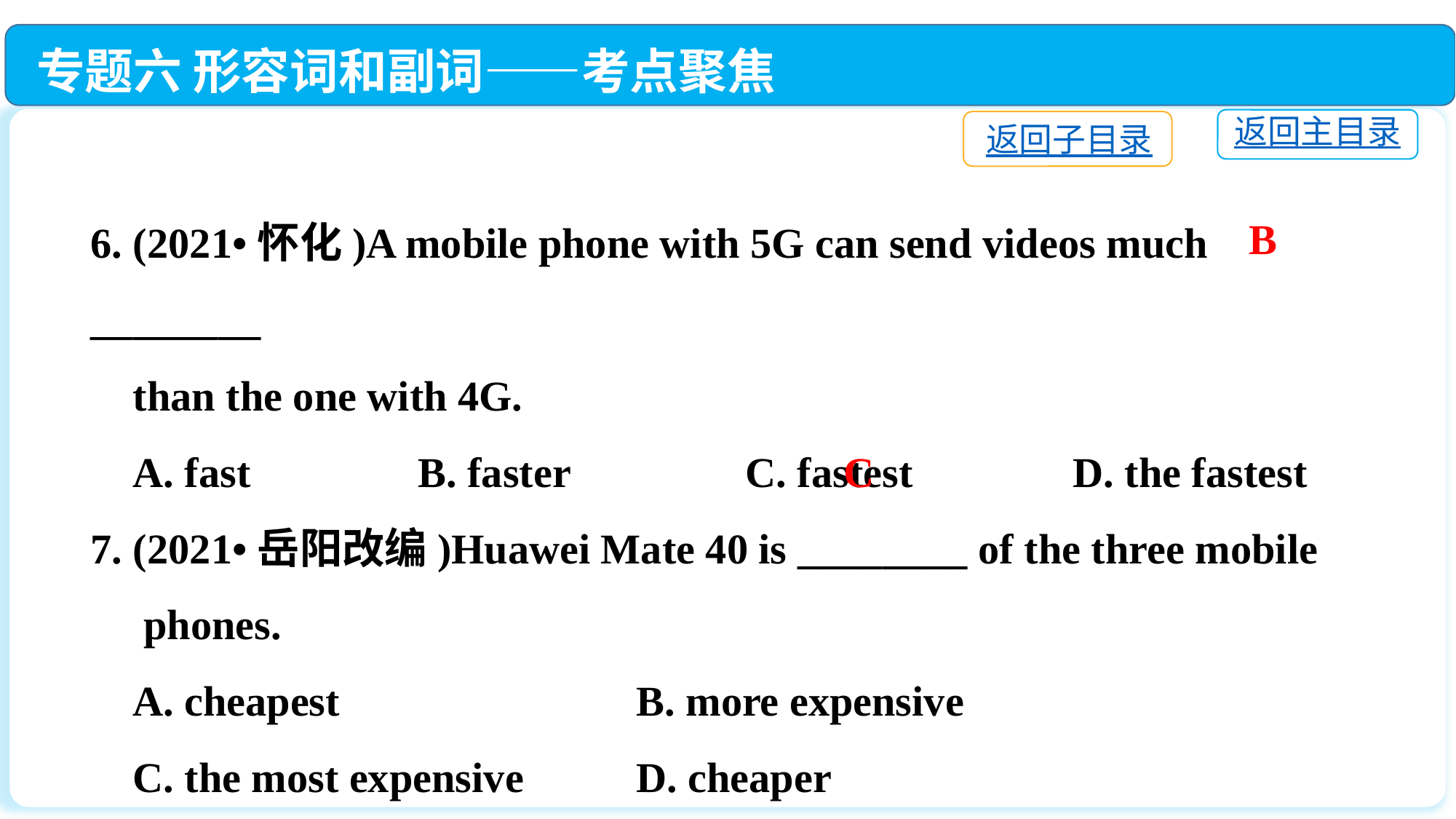

专题六 形容词和副词——考点聚焦

返回主目录

返回子目录
6. (2021•怀化)A mobile phone with 5G can send videos much ________
    than the one with 4G.
    A. fast		B. faster		C. fastest		D. the fastest
7. (2021•岳阳改编)Huawei Mate 40 is ________ of the three mobile
     phones.
    A. cheapest　　 		B. more expensive
    C. the most expensive　　 	D. cheaper

B
C